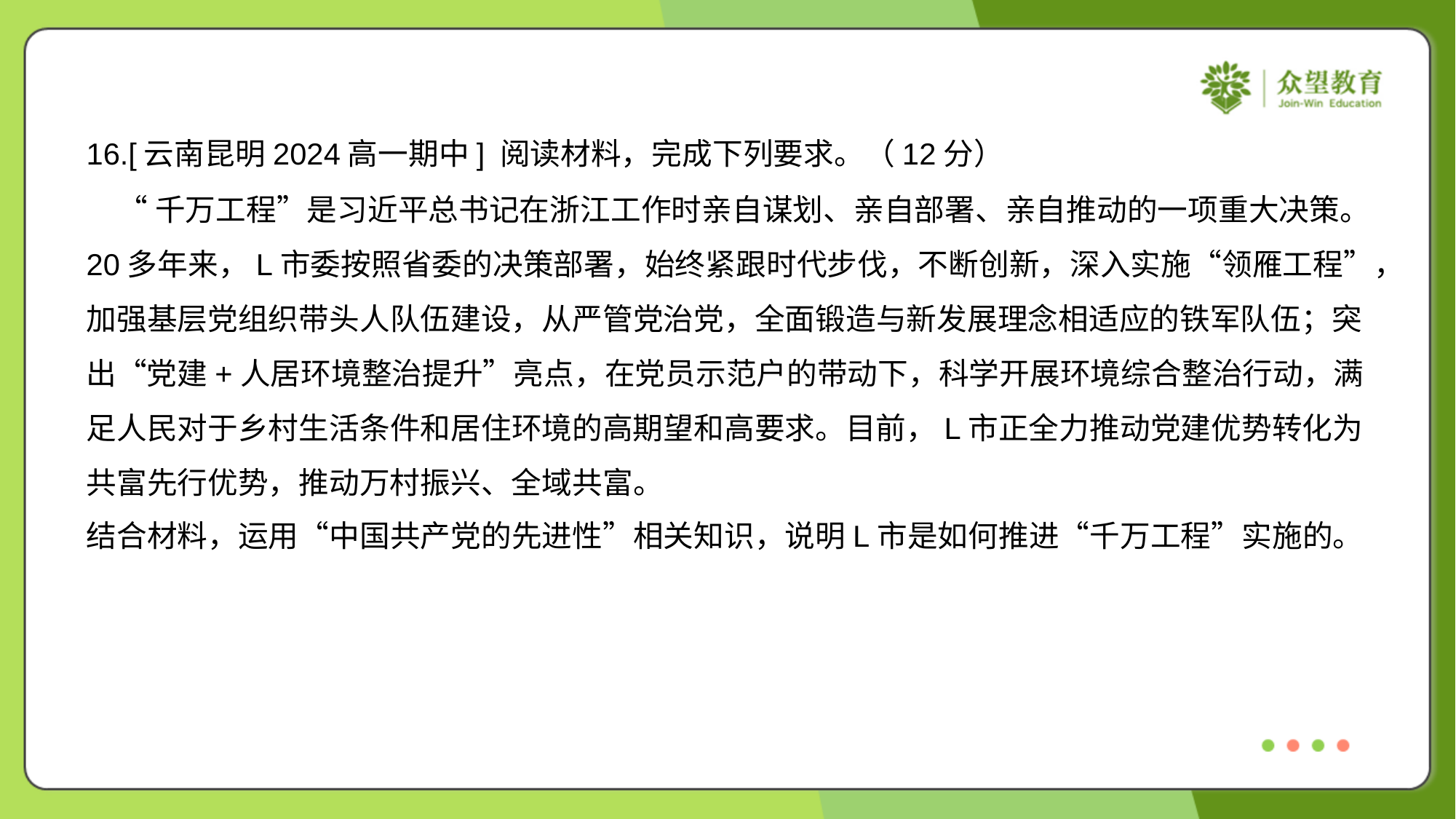

16.[云南昆明2024高一期中] 阅读材料，完成下列要求。（12分）
    “千万工程”是习近平总书记在浙江工作时亲自谋划、亲自部署、亲自推动的一项重大决策。
20多年来，L市委按照省委的决策部署，始终紧跟时代步伐，不断创新，深入实施“领雁工程”，
加强基层党组织带头人队伍建设，从严管党治党，全面锻造与新发展理念相适应的铁军队伍；突
出“党建+人居环境整治提升”亮点，在党员示范户的带动下，科学开展环境综合整治行动，满
足人民对于乡村生活条件和居住环境的高期望和高要求。目前，L市正全力推动党建优势转化为
共富先行优势，推动万村振兴、全域共富。
结合材料，运用“中国共产党的先进性”相关知识，说明L市是如何推进“千万工程”实施的。